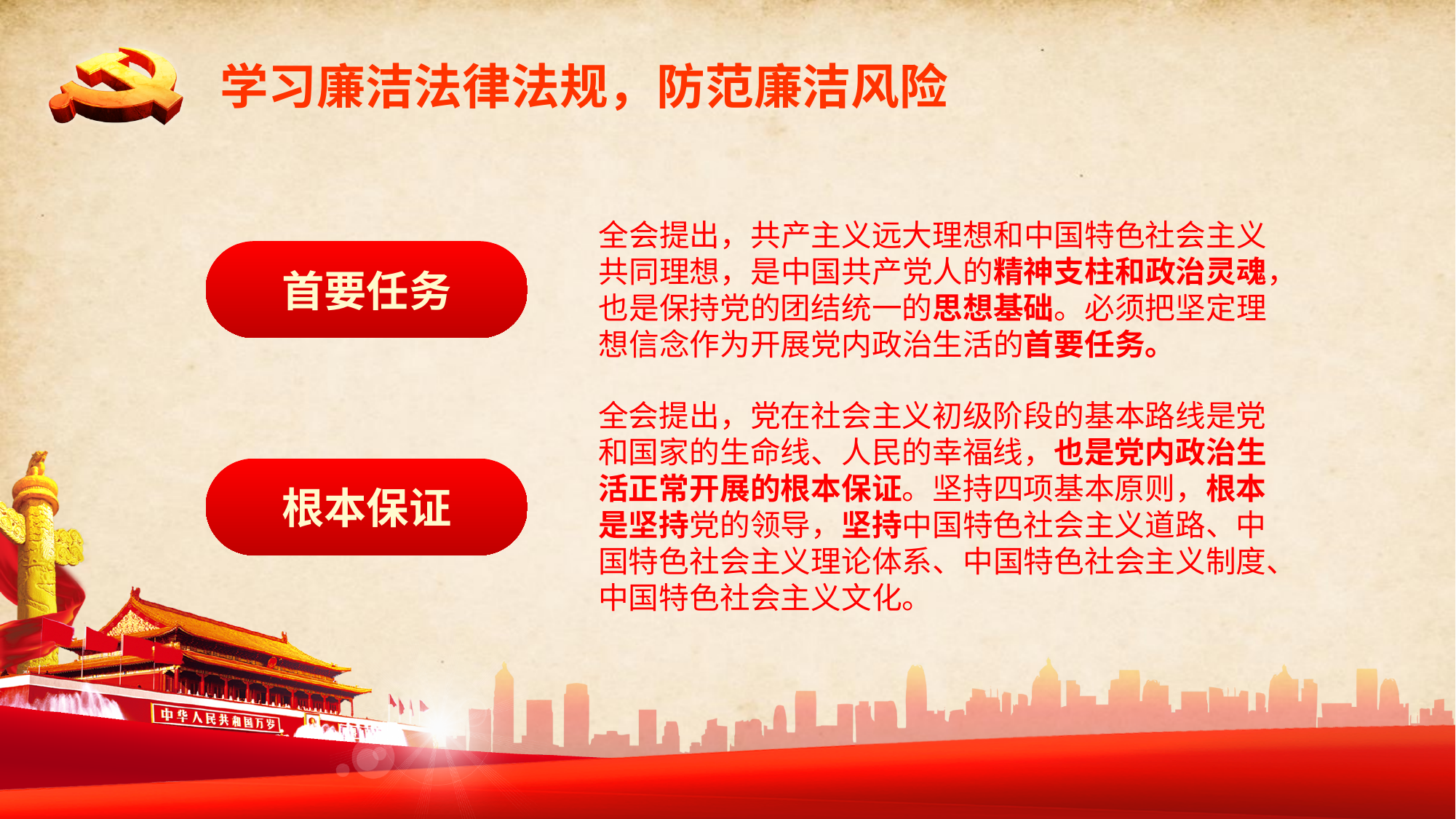

学习廉洁法律法规，防范廉洁风险
全会提出，共产主义远大理想和中国特色社会主义共同理想，是中国共产党人的精神支柱和政治灵魂，也是保持党的团结统一的思想基础。必须把坚定理想信念作为开展党内政治生活的首要任务。
首要任务
全会提出，党在社会主义初级阶段的基本路线是党和国家的生命线、人民的幸福线，也是党内政治生活正常开展的根本保证。坚持四项基本原则，根本是坚持党的领导，坚持中国特色社会主义道路、中国特色社会主义理论体系、中国特色社会主义制度、中国特色社会主义文化。
根本保证